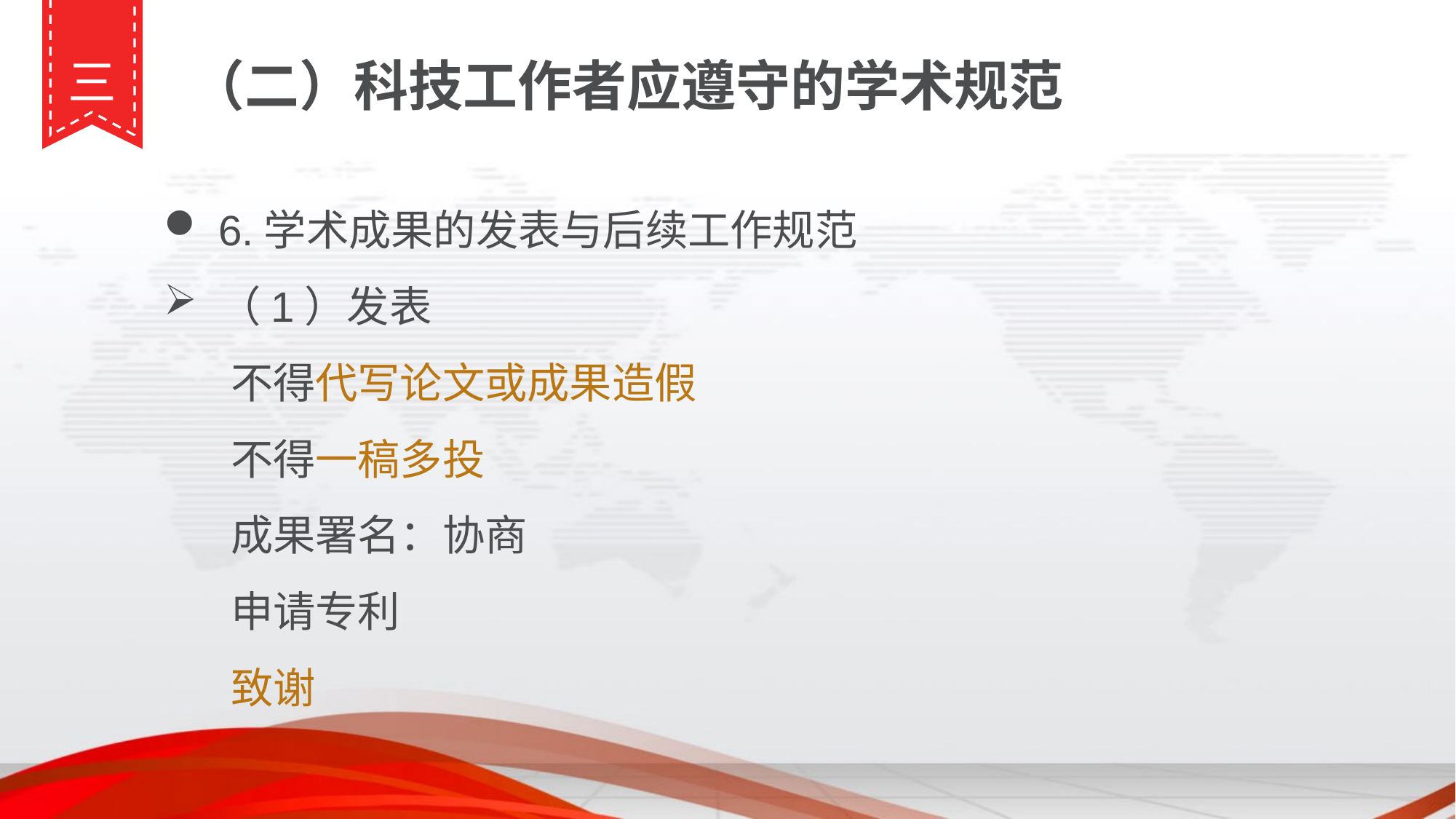

三
（二）科技工作者应遵守的学术规范
6.学术成果的发表与后续工作规范
（1）发表
      不得代写论文或成果造假
      不得一稿多投
      成果署名：协商
      申请专利
      致谢